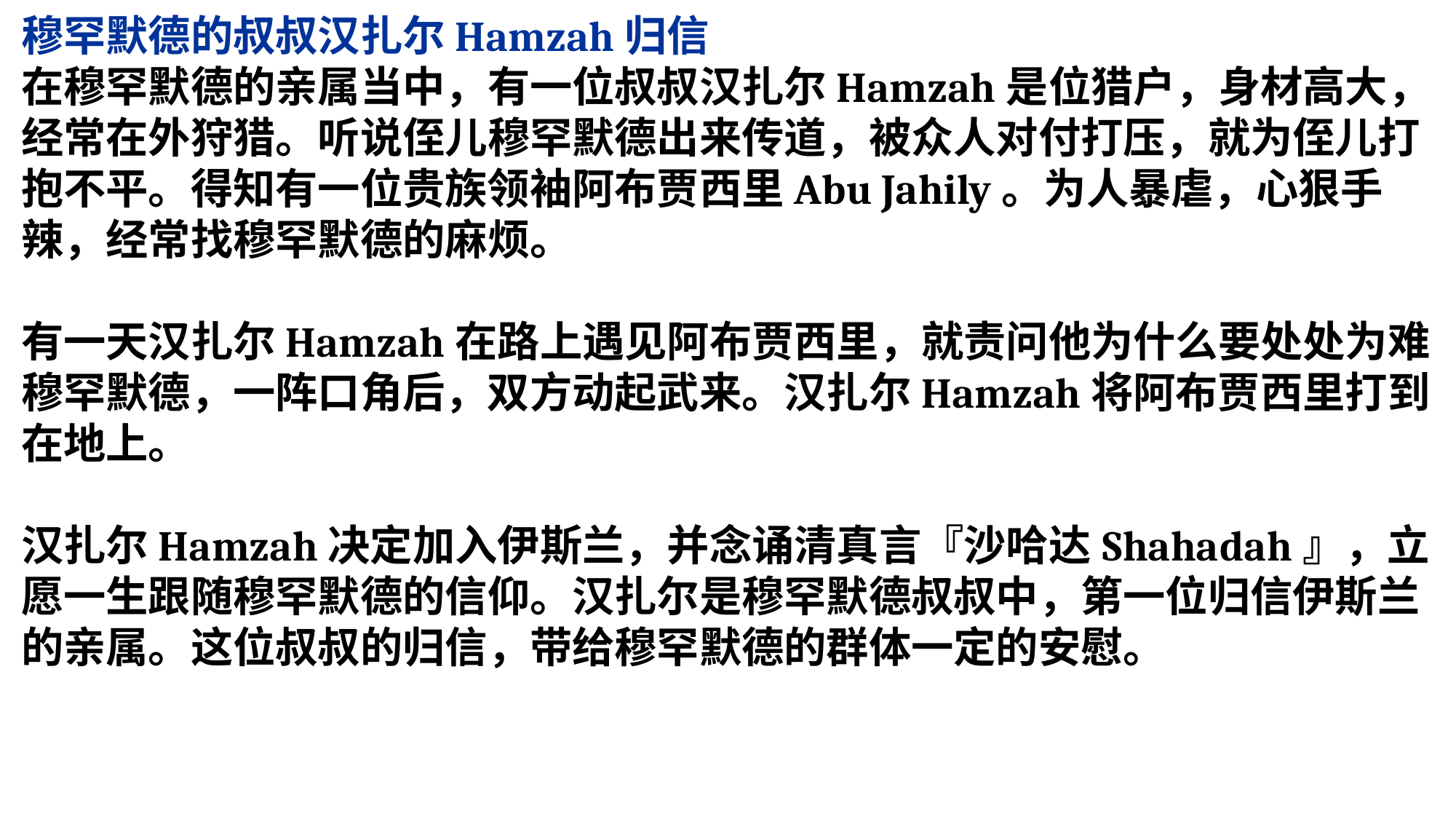

穆罕默德的叔叔汉扎尔Hamzah归信
在穆罕默德的亲属当中，有一位叔叔汉扎尔Hamzah是位猎户，身材高大，经常在外狩猎。听说侄儿穆罕默德出来传道，被众人对付打压，就为侄儿打抱不平。得知有一位贵族领袖阿布贾西里Abu Jahily。为人暴虐，心狠手辣，经常找穆罕默德的麻烦。

有一天汉扎尔Hamzah在路上遇见阿布贾西里，就责问他为什么要处处为难穆罕默德，一阵口角后，双方动起武来。汉扎尔Hamzah将阿布贾西里打到在地上。

汉扎尔Hamzah决定加入伊斯兰，并念诵清真言『沙哈达Shahadah』，立愿一生跟随穆罕默德的信仰。汉扎尔是穆罕默德叔叔中，第一位归信伊斯兰的亲属。这位叔叔的归信，带给穆罕默德的群体一定的安慰。